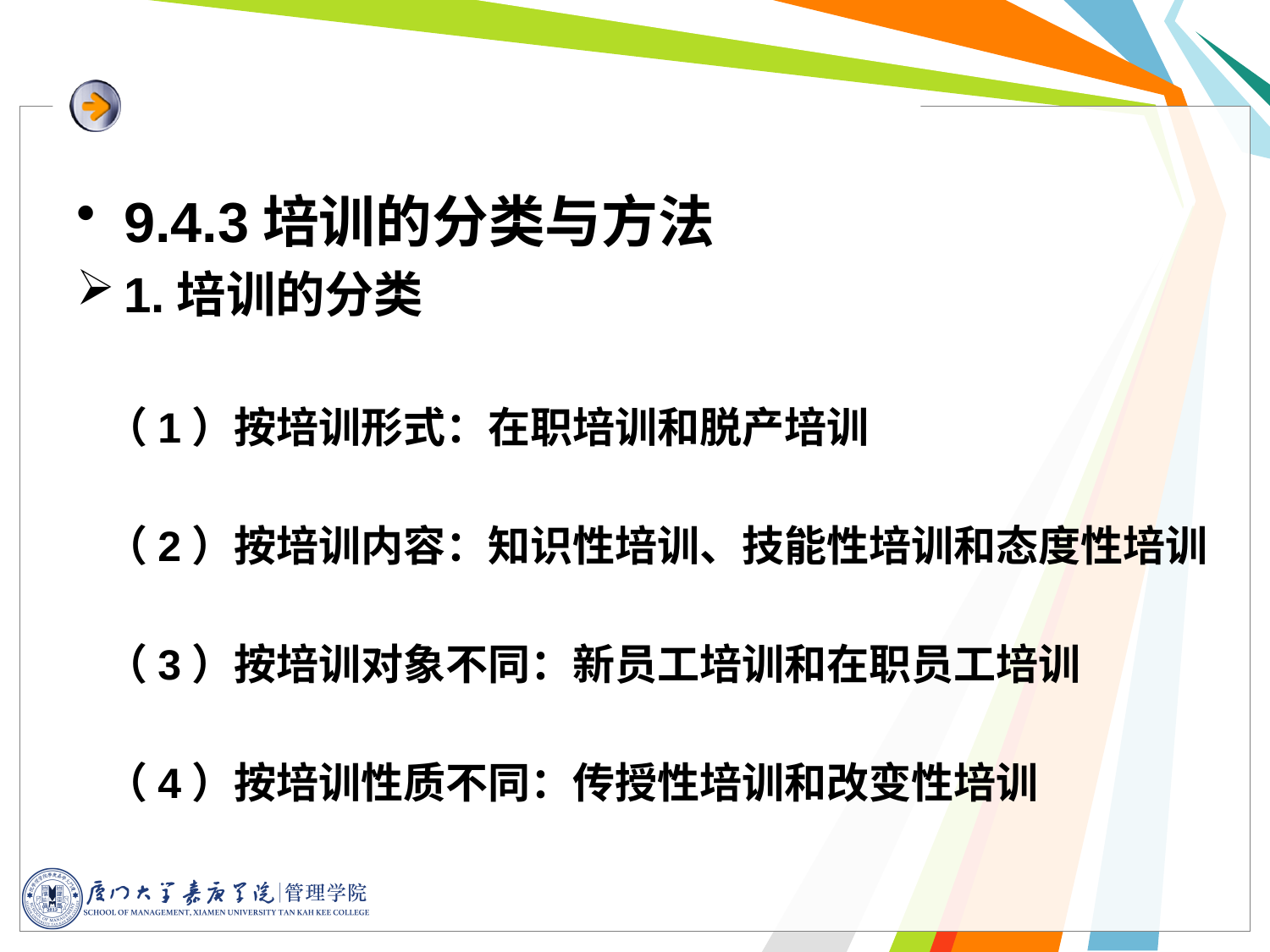

9.4.3培训的分类与方法
1.培训的分类

  （1）按培训形式：在职培训和脱产培训

  （2）按培训内容：知识性培训、技能性培训和态度性培训

  （3）按培训对象不同：新员工培训和在职员工培训

  （4）按培训性质不同：传授性培训和改变性培训